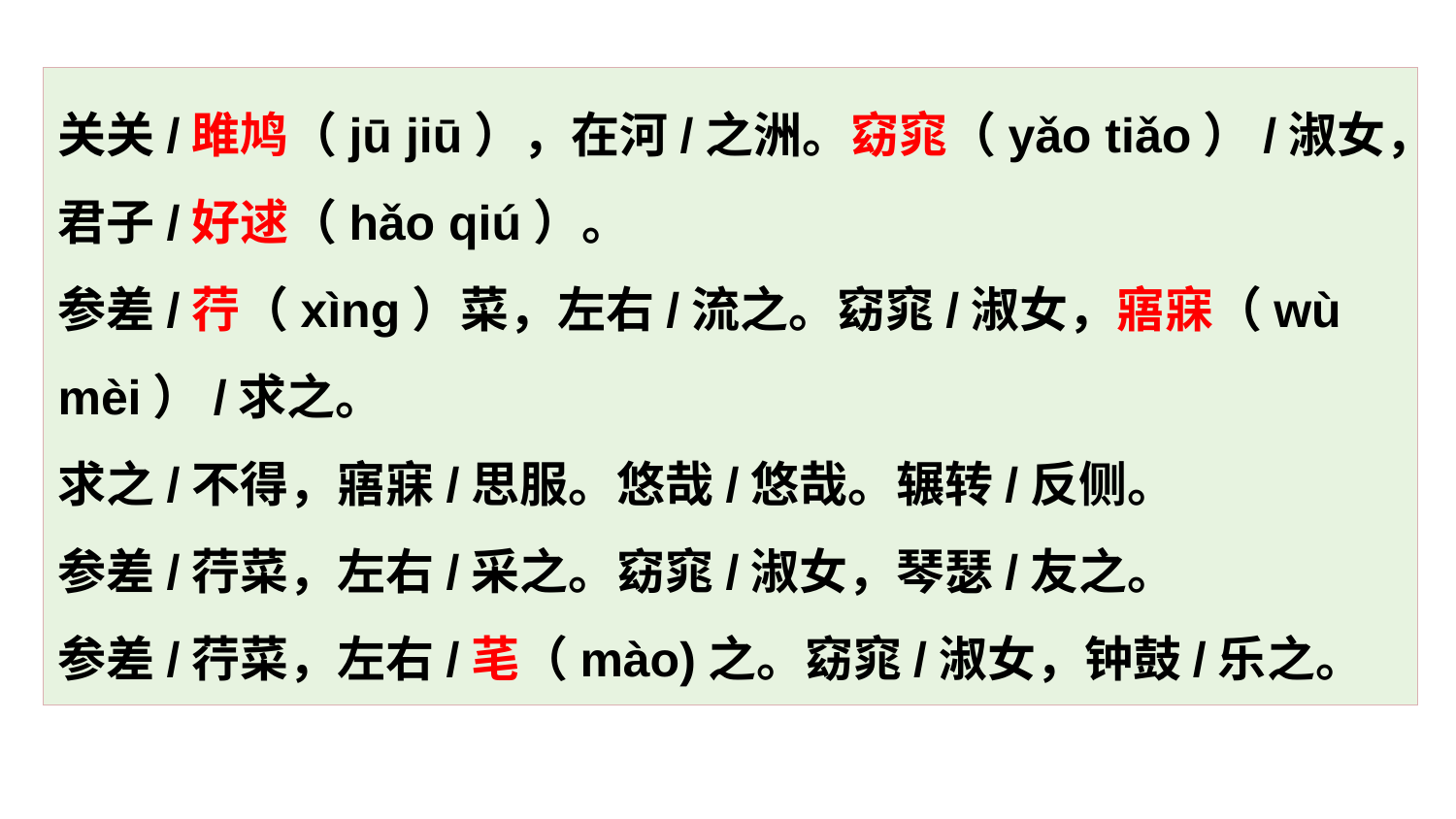

关关/雎鸠（jū jiū），在河/之洲。窈窕（yǎo tiǎo）/淑女，君子/好逑（hǎo qiú）。
参差/荇（xìng）菜，左右/流之。窈窕/淑女，寤寐（wù mèi）/求之。
求之/不得，寤寐/思服。悠哉/悠哉。辗转/反侧。
参差/荇菜，左右/采之。窈窕/淑女，琴瑟/友之。
参差/荇菜，左右/芼（mào)之。窈窕/淑女，钟鼓/乐之。